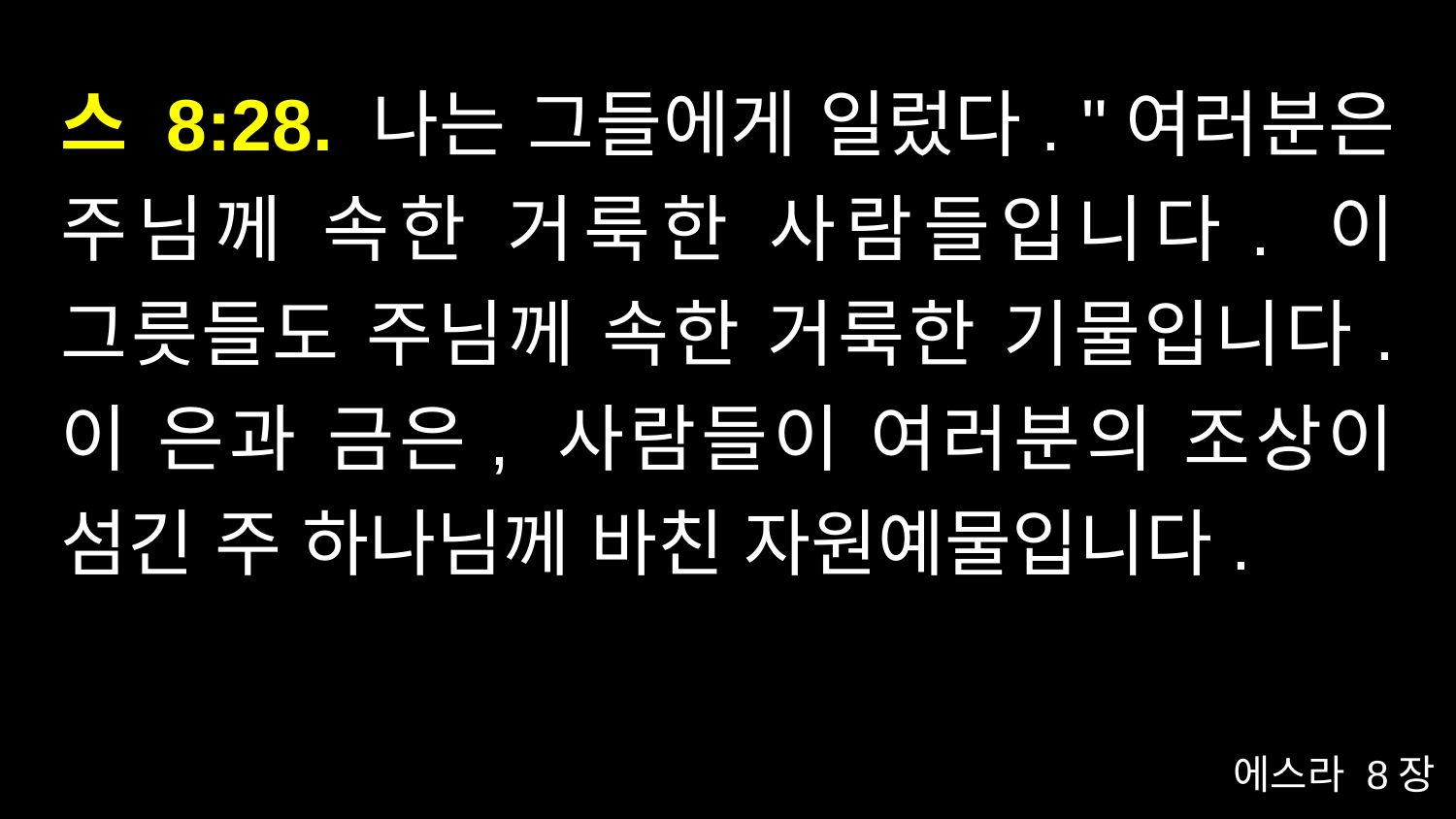

# 스 8:28. 나는 그들에게 일렀다. "여러분은 주님께 속한 거룩한 사람들입니다. 이 그릇들도 주님께 속한 거룩한 기물입니다. 이 은과 금은, 사람들이 여러분의 조상이 섬긴 주 하나님께 바친 자원예물입니다.
에스라 8장